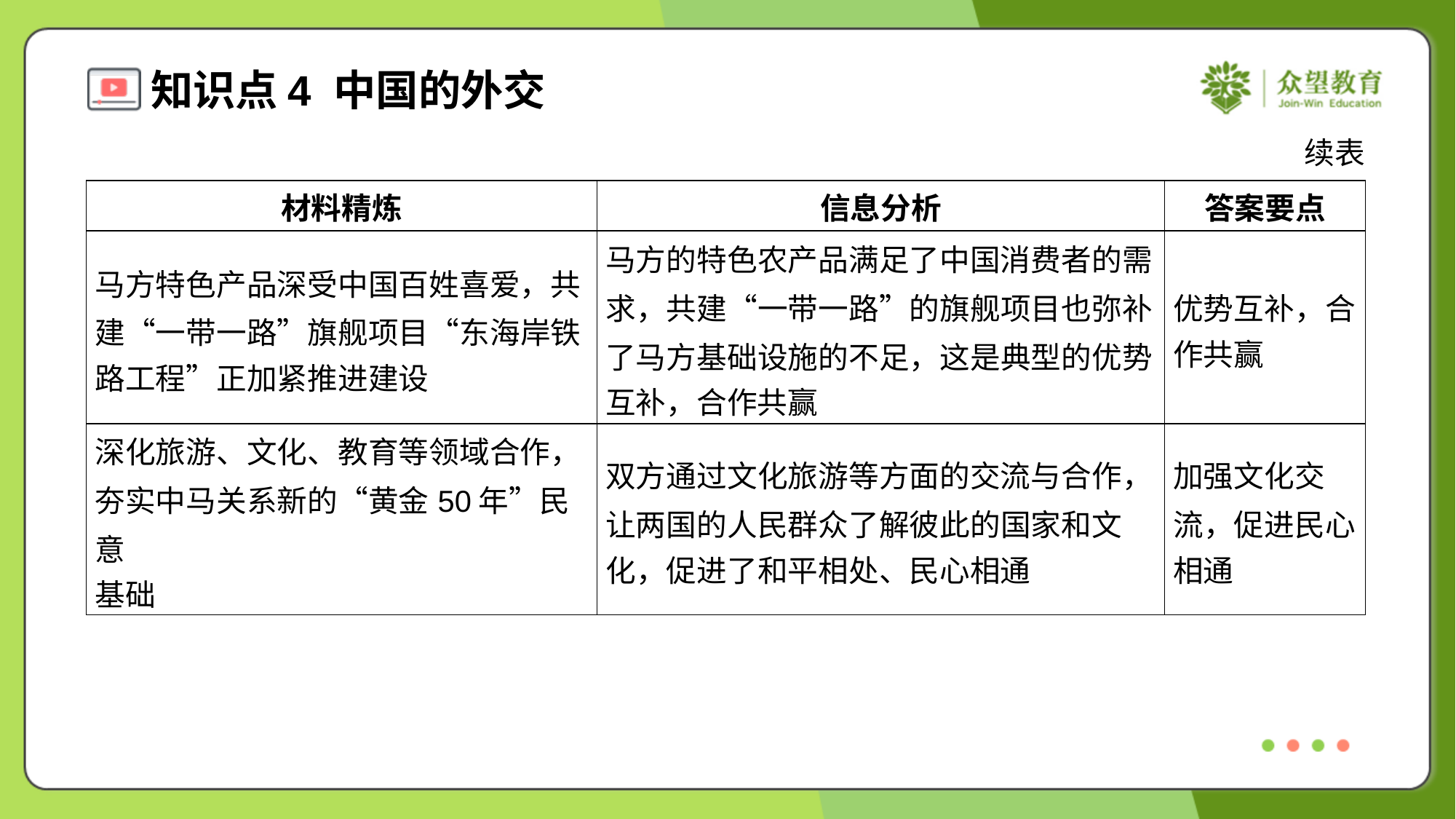

续表
| 材料精炼 | 信息分析 | 答案要点 |
| --- | --- | --- |
| 马方特色产品深受中国百姓喜爱，共 建“一带一路”旗舰项目“东海岸铁 路工程”正加紧推进建设 | 马方的特色农产品满足了中国消费者的需 求，共建“一带一路”的旗舰项目也弥补 了马方基础设施的不足，这是典型的优势 互补，合作共赢 | 优势互补，合 作共赢 |
| 深化旅游、文化、教育等领域合作， 夯实中马关系新的“黄金50年”民意 基础 | 双方通过文化旅游等方面的交流与合作， 让两国的人民群众了解彼此的国家和文 化，促进了和平相处、民心相通 | 加强文化交 流，促进民心 相通 |